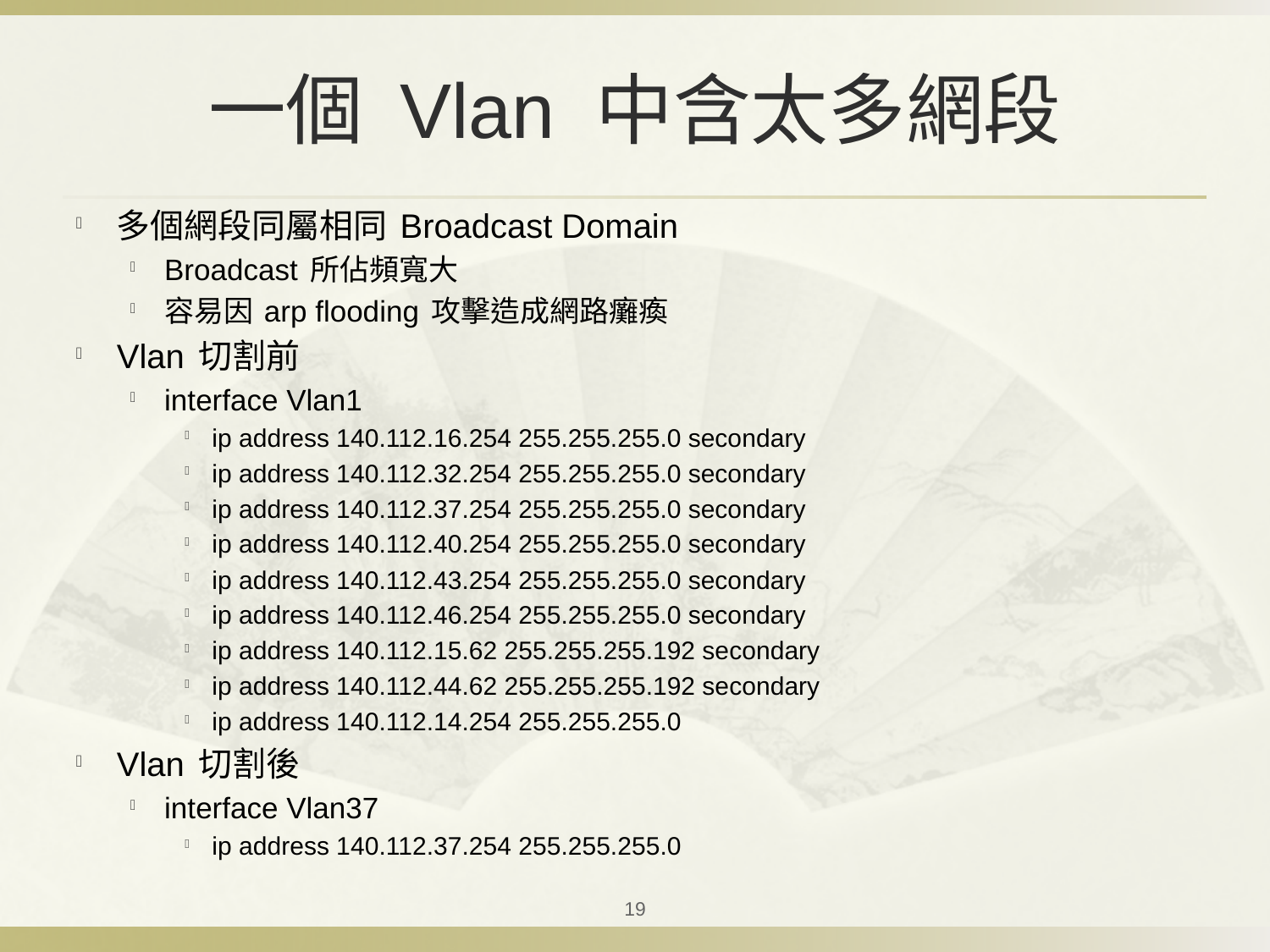

# 一個 Vlan 中含太多網段
多個網段同屬相同 Broadcast Domain
Broadcast 所佔頻寬大
容易因 arp flooding 攻擊造成網路癱瘓
Vlan 切割前
interface Vlan1
ip address 140.112.16.254 255.255.255.0 secondary
ip address 140.112.32.254 255.255.255.0 secondary
ip address 140.112.37.254 255.255.255.0 secondary
ip address 140.112.40.254 255.255.255.0 secondary
ip address 140.112.43.254 255.255.255.0 secondary
ip address 140.112.46.254 255.255.255.0 secondary
ip address 140.112.15.62 255.255.255.192 secondary
ip address 140.112.44.62 255.255.255.192 secondary
ip address 140.112.14.254 255.255.255.0
Vlan 切割後
interface Vlan37
ip address 140.112.37.254 255.255.255.0

19